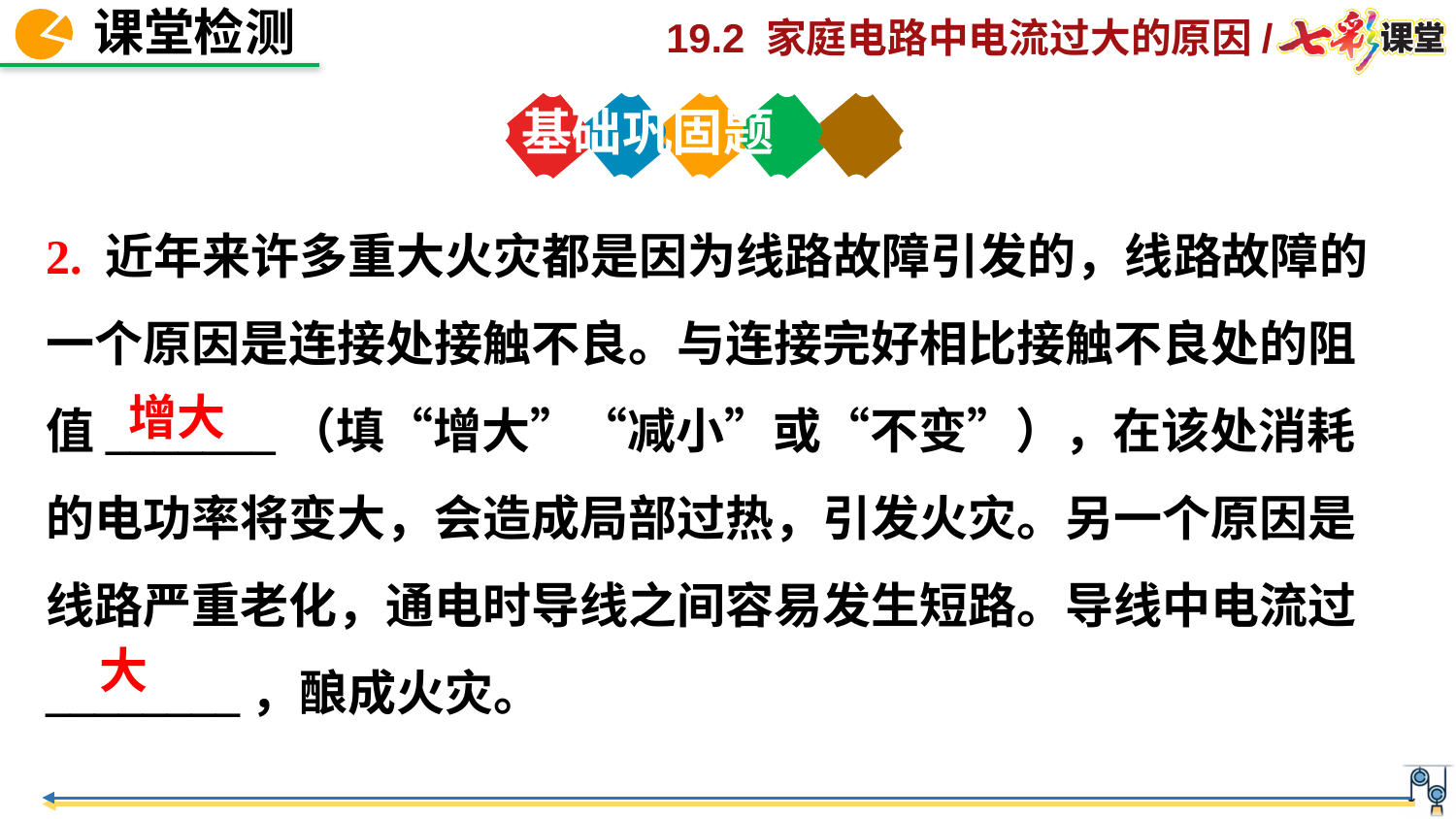

基础巩固题

2. 近年来许多重大火灾都是因为线路故障引发的，线路故障的一个原因是连接处接触不良。与连接完好相比接触不良处的阻值_______（填“增大”“减小”或“不变”），在该处消耗的电功率将变大，会造成局部过热，引发火灾。另一个原因是线路严重老化，通电时导线之间容易发生短路。导线中电流过________，酿成火灾。
增大
大